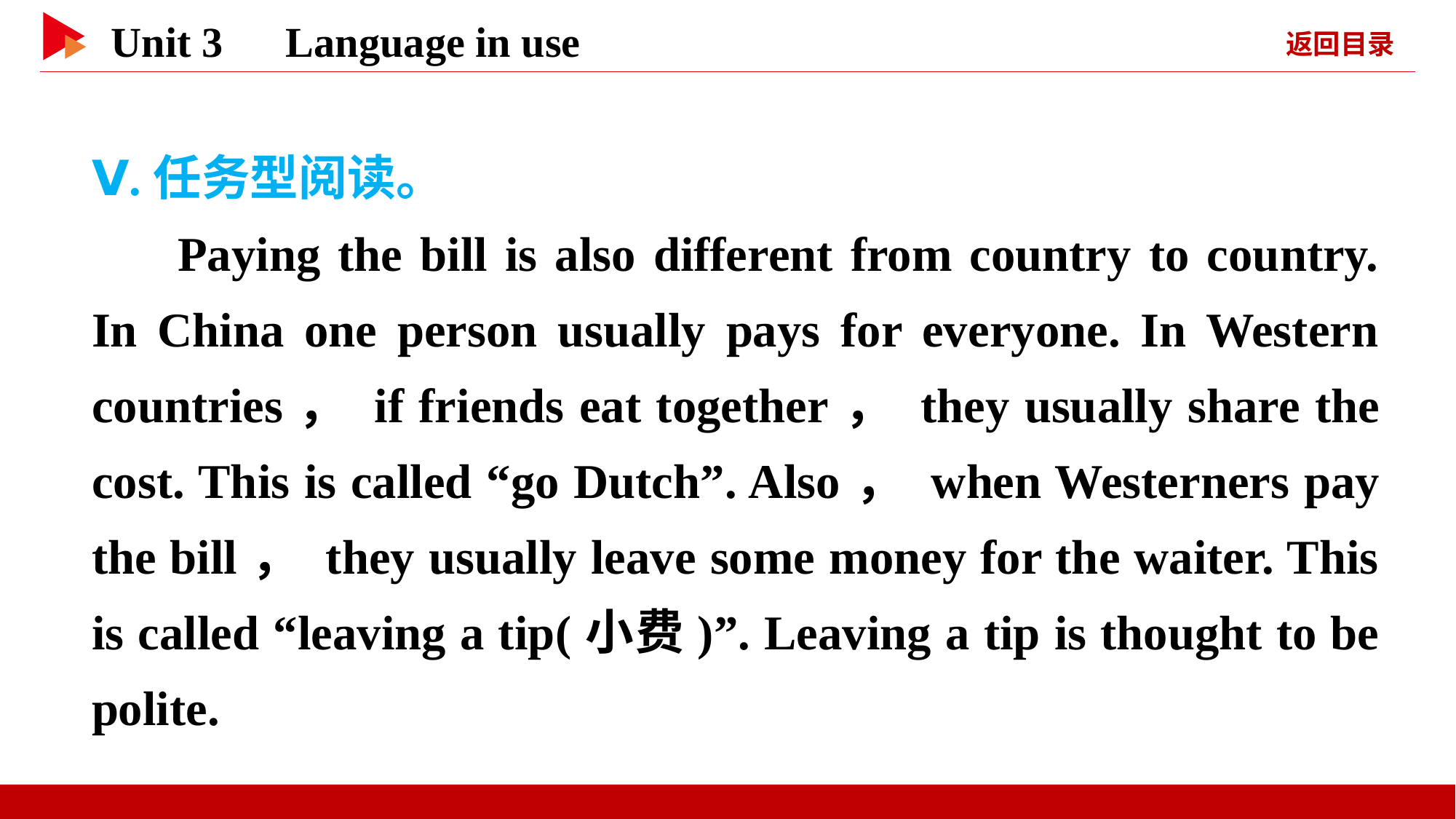

Ⅴ.任务型阅读。
Paying the bill is also different from country to country. In China one person usually pays for everyone. In Western countries， if friends eat together， they usually share the cost. This is called “go Dutch”. Also， when Westerners pay the bill， they usually leave some money for the waiter. This is called “leaving a tip(小费)”. Leaving a tip is thought to be polite.